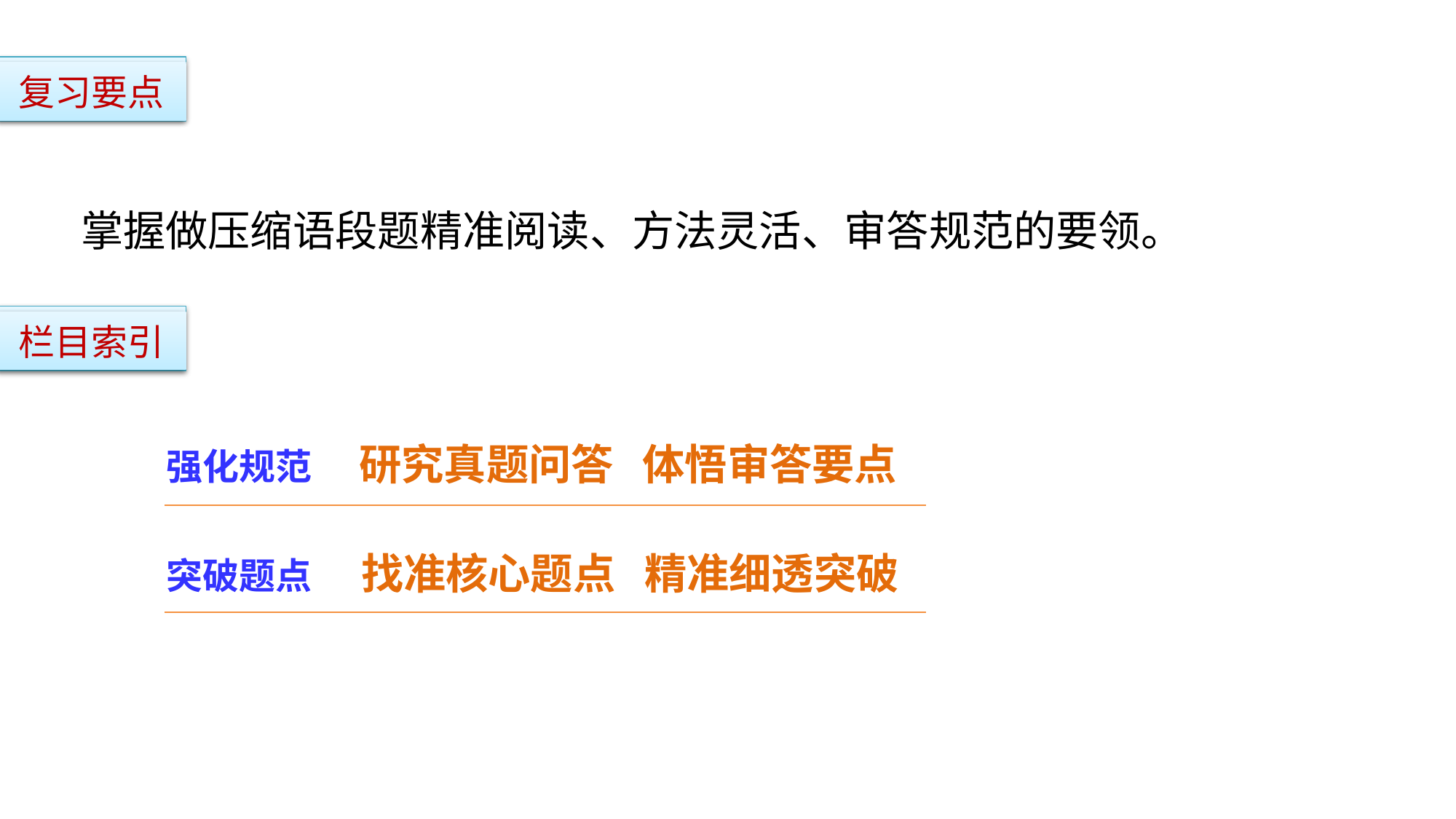

复习要点
掌握做压缩语段题精准阅读、方法灵活、审答规范的要领。

栏目索引
强化规范     研究真题问答   体悟审答要点
突破题点      找准核心题点   精准细透突破